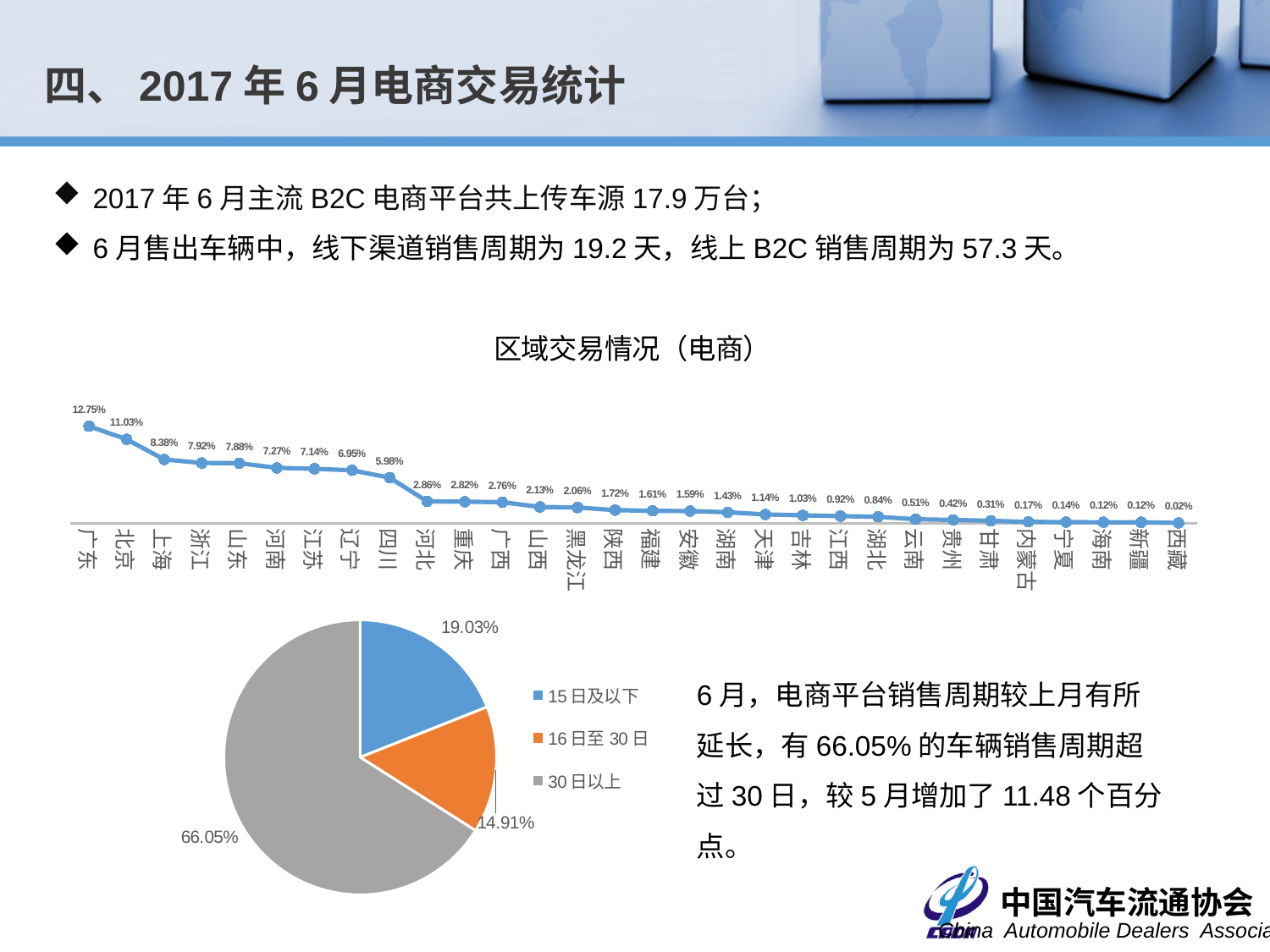

四、2017年6月电商交易统计
2017年6月主流B2C电商平台共上传车源17.9万台；
6月售出车辆中，线下渠道销售周期为19.2天，线上B2C销售周期为57.3天。

### Chart: 区域交易情况（电商）

| Category | 比例 |
|---|---|
| 广东 | 0.12747695242132057 |
| 北京 | 0.11031048002543181 |
| 上海 | 0.08381901027869026 |
| 浙江 | 0.07915651160326381 |
| 山东 | 0.07883861396630293 |
| 河南 | 0.07269259298505891 |
| 江苏 | 0.07142100243721522 |
| 辽宁 | 0.06951361661544994 |
| 四川 | 0.05976475574864903 |
| 河北 | 0.02861078732648087 |
| 重庆 | 0.028186923810533008 |
| 广西 | 0.02755112853661121 |
| 山西 | 0.021299141676380216 |
| 黑龙江 | 0.02055738052347148 |
| 陕西 | 0.01716647239588855 |
| 福建 | 0.016106813606018885 |
| 安徽 | 0.01589488184804493 |
| 湖南 | 0.01430539366324044 |
| 天津 | 0.011444314930592349 |
| 吉林 | 0.010278690261735722 |
| 江西 | 0.00921903147186606 |
| 湖北 | 0.008371304439970341 |
| 云南 | 0.0050863621913743995 |
| 贵州 | 0.0042386351594786535 |
| 甘肃 | 0.0030730104906220236 |
| 内蒙古 | 0.0016954540637914629 |
| 宁夏 | 0.0013775564268305642 |
| 海南 | 0.0011656246688566297 |
| 新疆 | 0.0011656246688566297 |
| 西藏 | 0.00021193175797393286 |

### Chart

| Category | 销量占比 |
|---|---|
| 15日及以下 | 0.190343347639485 |
| 16日至30日 | 0.14914163090128754 |
| 30日以上 | 0.6605150214592277 |

### Chart

| Category |
|---|
6月，电商平台销售周期较上月有所延长，有66.05%的车辆销售周期超过30日，较5月增加了11.48个百分点。